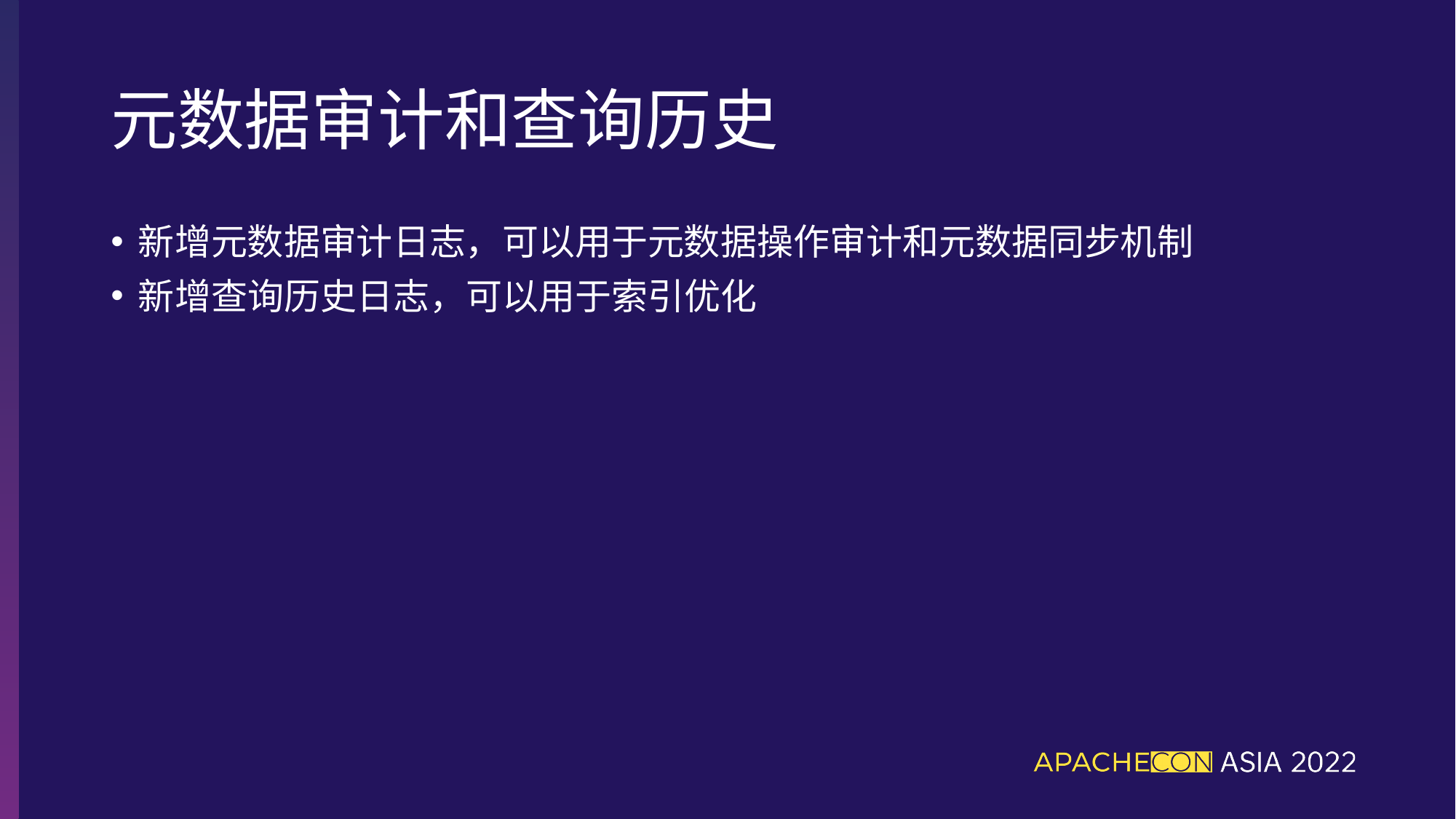

# 元数据审计和查询历史
新增元数据审计日志，可以用于元数据操作审计和元数据同步机制
新增查询历史日志，可以用于索引优化